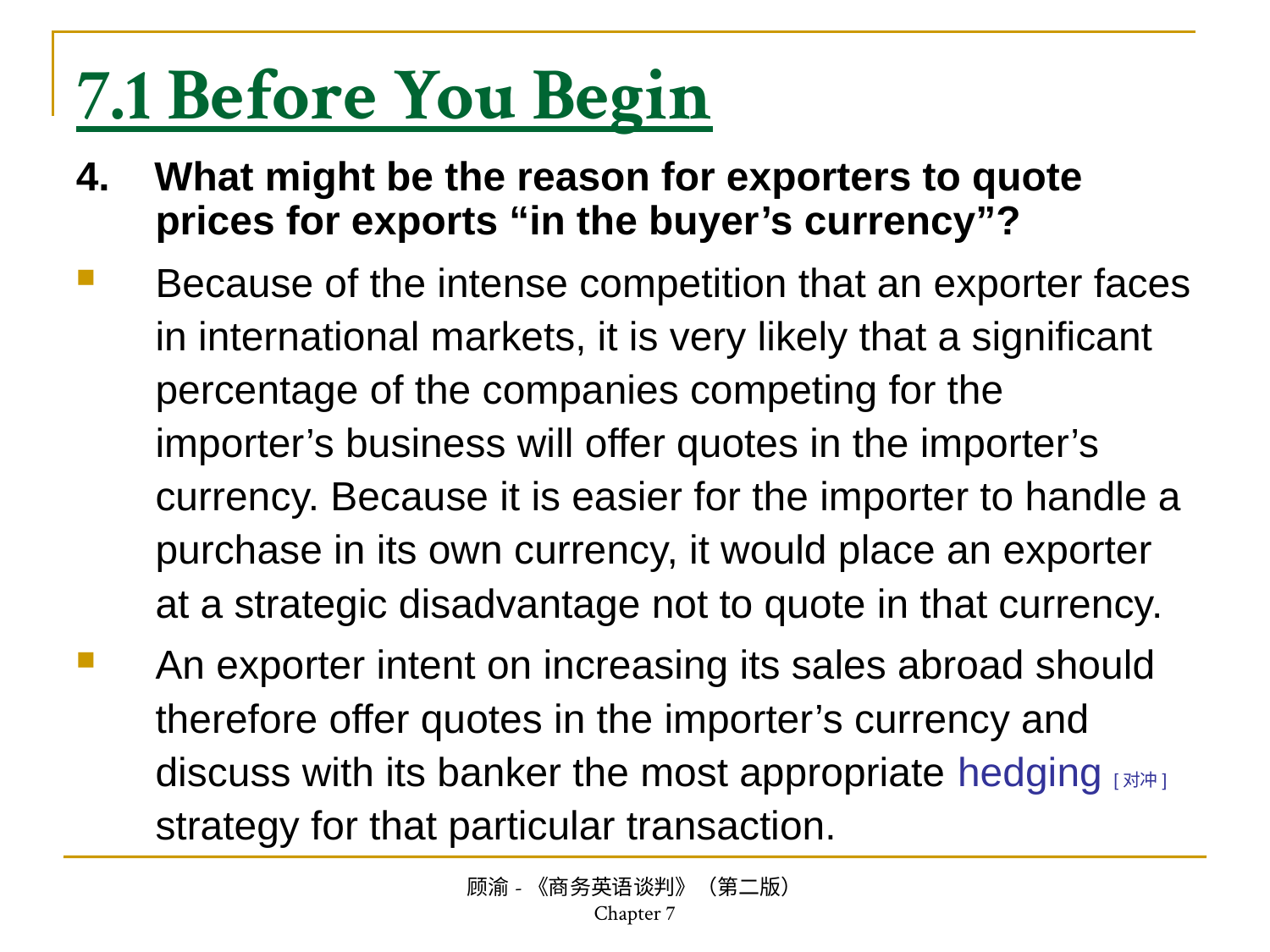

# 7.1 Before You Begin
4.    What might be the reason for exporters to quote prices for exports “in the buyer’s currency”?
Because of the intense competition that an exporter faces in international markets, it is very likely that a significant percentage of the companies competing for the importer’s business will offer quotes in the importer’s currency. Because it is easier for the importer to handle a purchase in its own currency, it would place an exporter at a strategic disadvantage not to quote in that currency.
An exporter intent on increasing its sales abroad should therefore offer quotes in the importer’s currency and discuss with its banker the most appropriate hedging [对冲] strategy for that particular transaction.

12
顾渝-《商务英语谈判》（第二版） Chapter 7